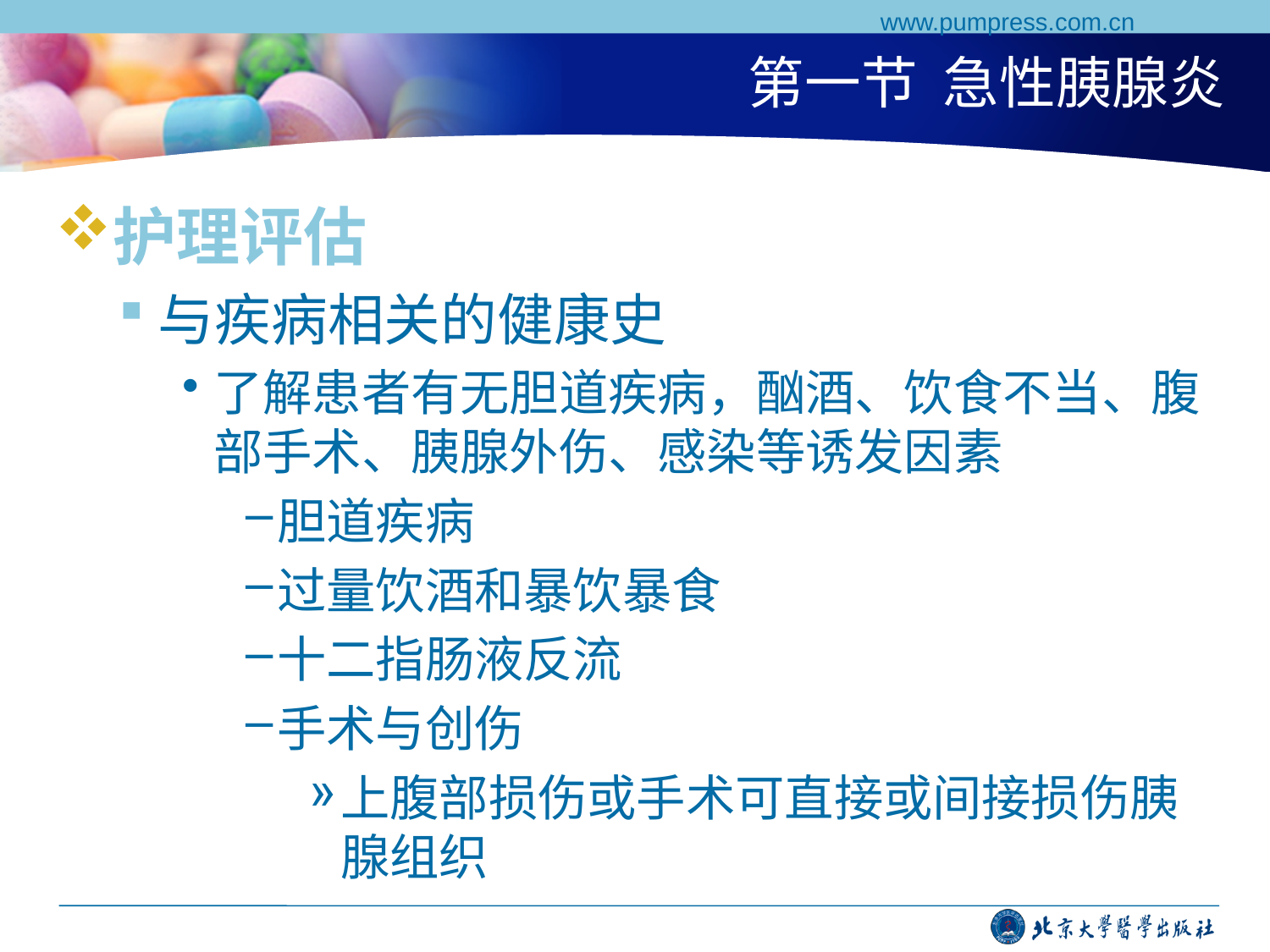

www.pumpress.com.cn
# 第一节  急性胰腺炎
护理评估
与疾病相关的健康史
了解患者有无胆道疾病，酗酒、饮食不当、腹部手术、胰腺外伤、感染等诱发因素
胆道疾病
过量饮酒和暴饮暴食
十二指肠液反流
手术与创伤
上腹部损伤或手术可直接或间接损伤胰腺组织